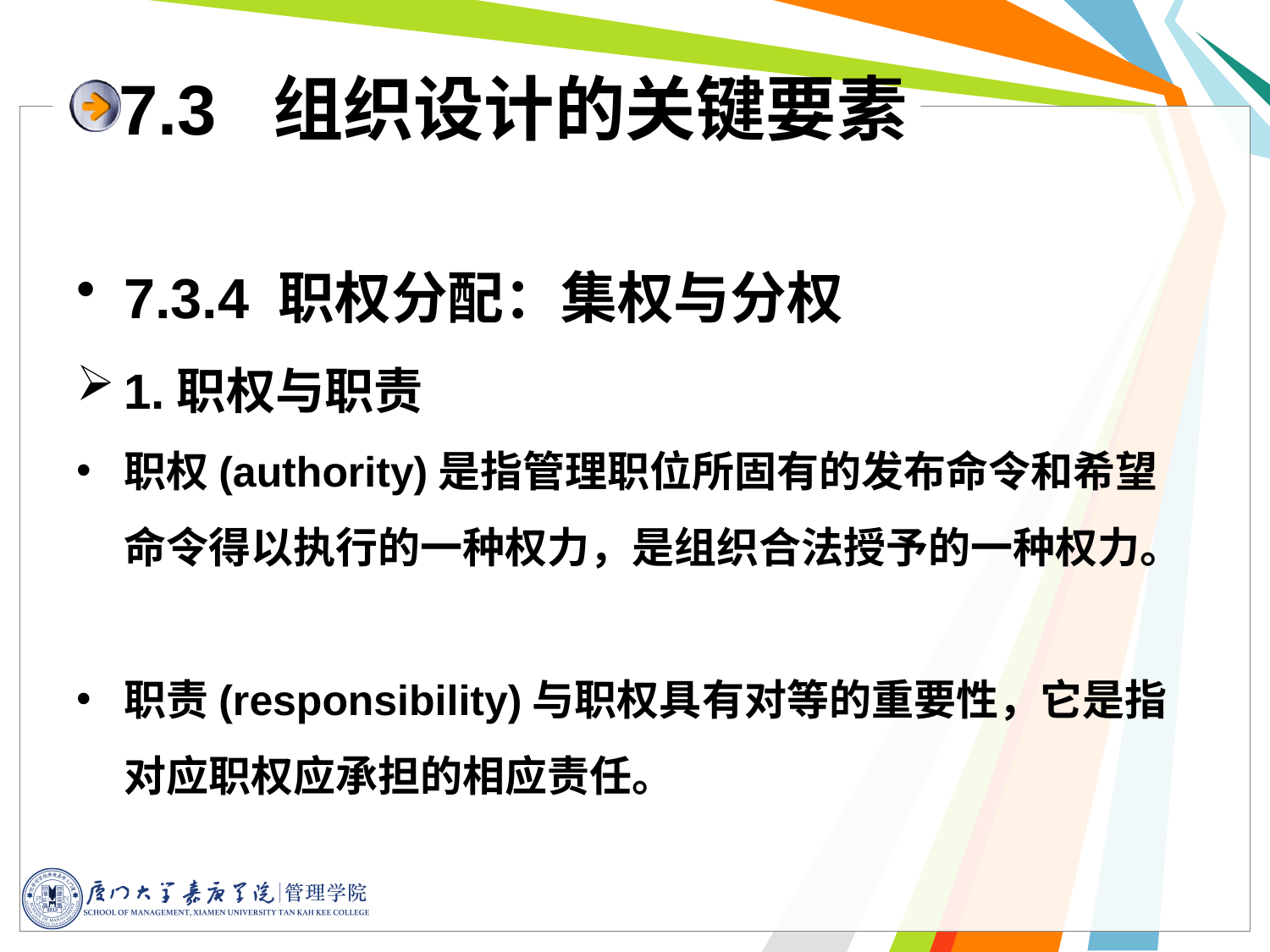

# 7.3  组织设计的关键要素
7.3.4 职权分配：集权与分权
1.职权与职责
职权(authority)是指管理职位所固有的发布命令和希望命令得以执行的一种权力，是组织合法授予的一种权力。

职责(responsibility)与职权具有对等的重要性，它是指对应职权应承担的相应责任。